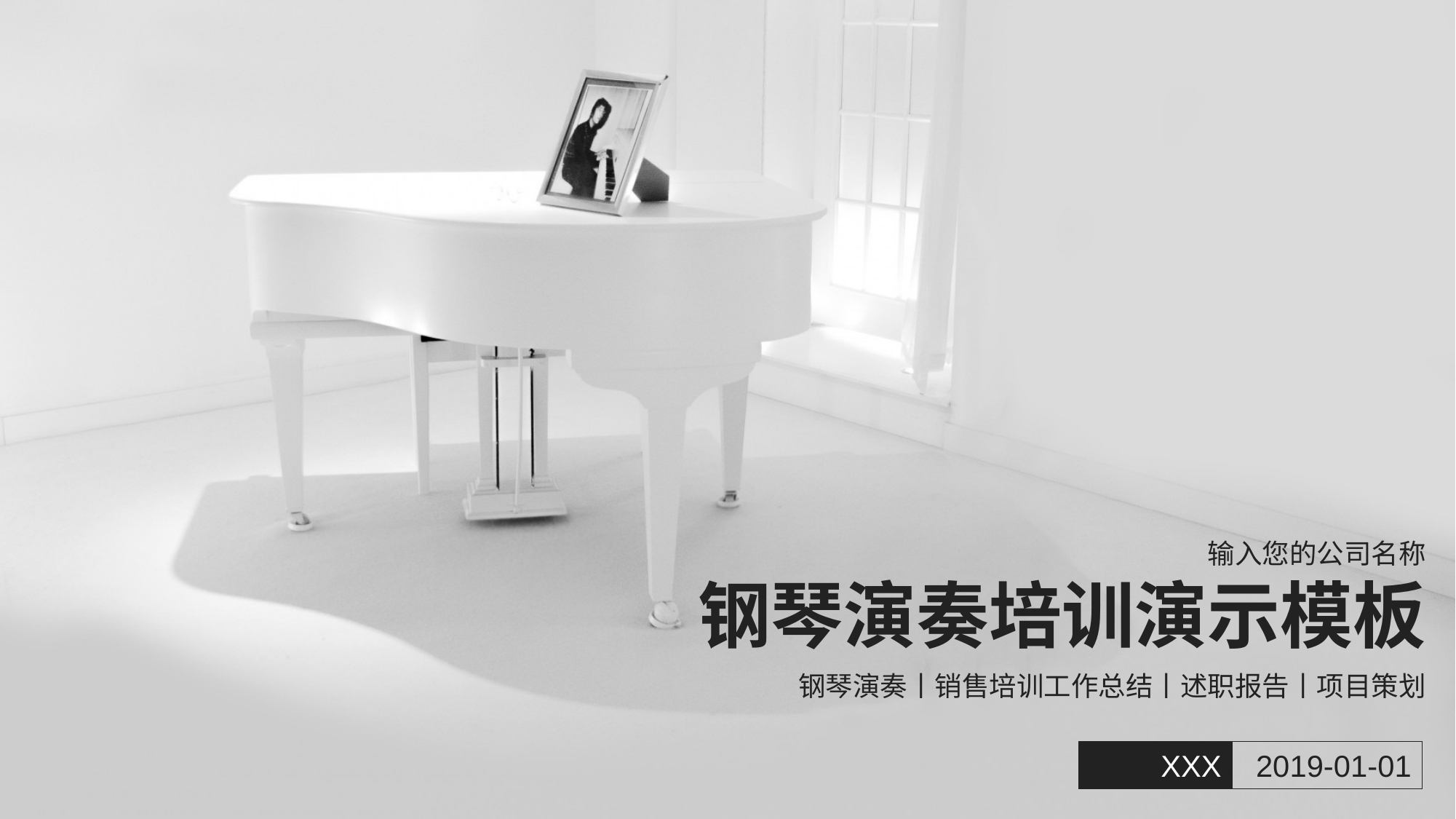

输入您的公司名称
钢琴演奏培训演示模板
钢琴演奏丨销售培训工作总结丨述职报告丨项目策划
XXX
2019-01-01